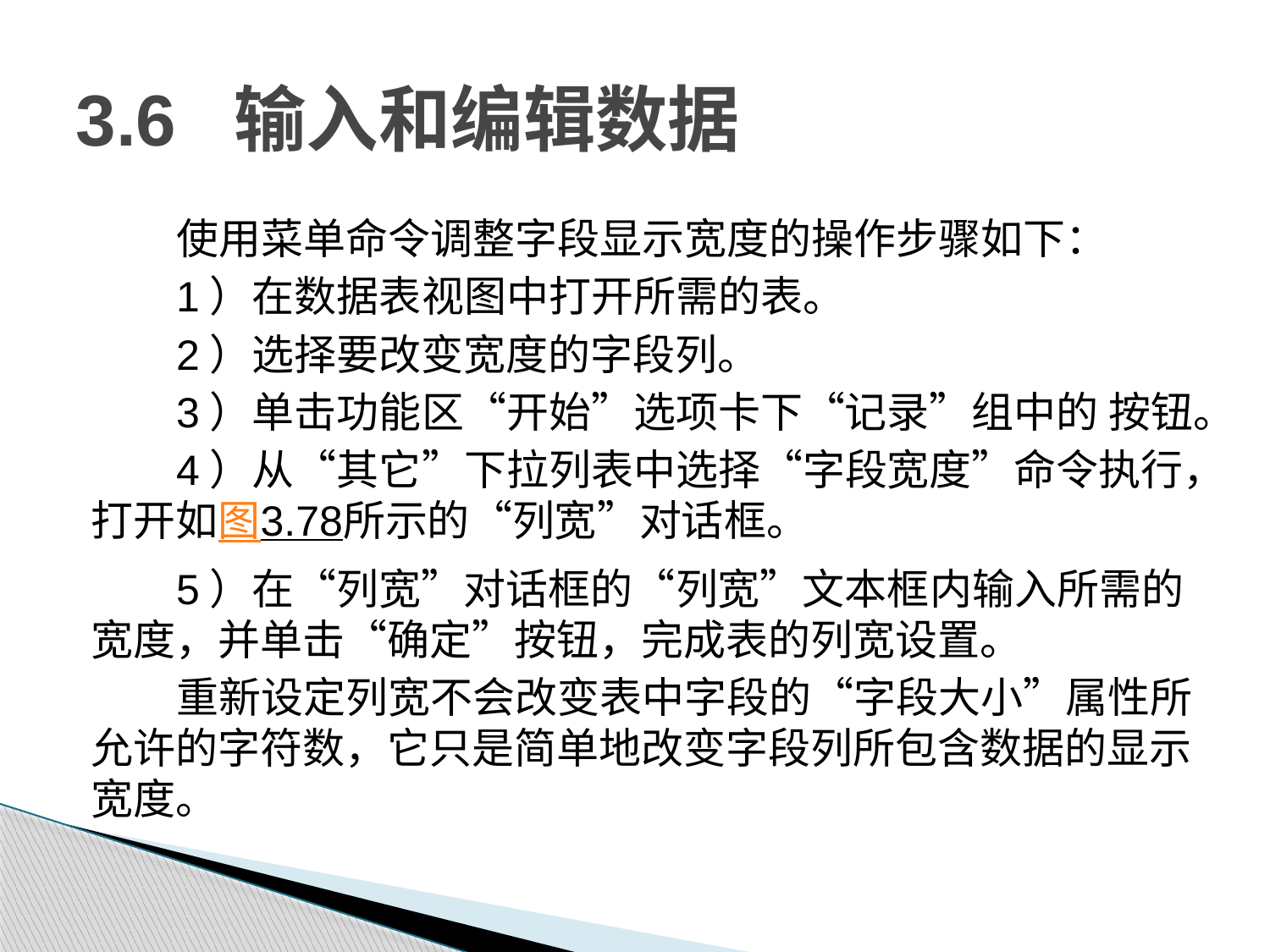

# 3.6  输入和编辑数据
使用菜单命令调整字段显示宽度的操作步骤如下：
1）在数据表视图中打开所需的表。
2）选择要改变宽度的字段列。
3）单击功能区“开始”选项卡下“记录”组中的 按钮。
4）从“其它”下拉列表中选择“字段宽度”命令执行，打开如图3.78所示的“列宽”对话框。
5）在“列宽”对话框的“列宽”文本框内输入所需的宽度，并单击“确定”按钮，完成表的列宽设置。
重新设定列宽不会改变表中字段的“字段大小”属性所允许的字符数，它只是简单地改变字段列所包含数据的显示宽度。